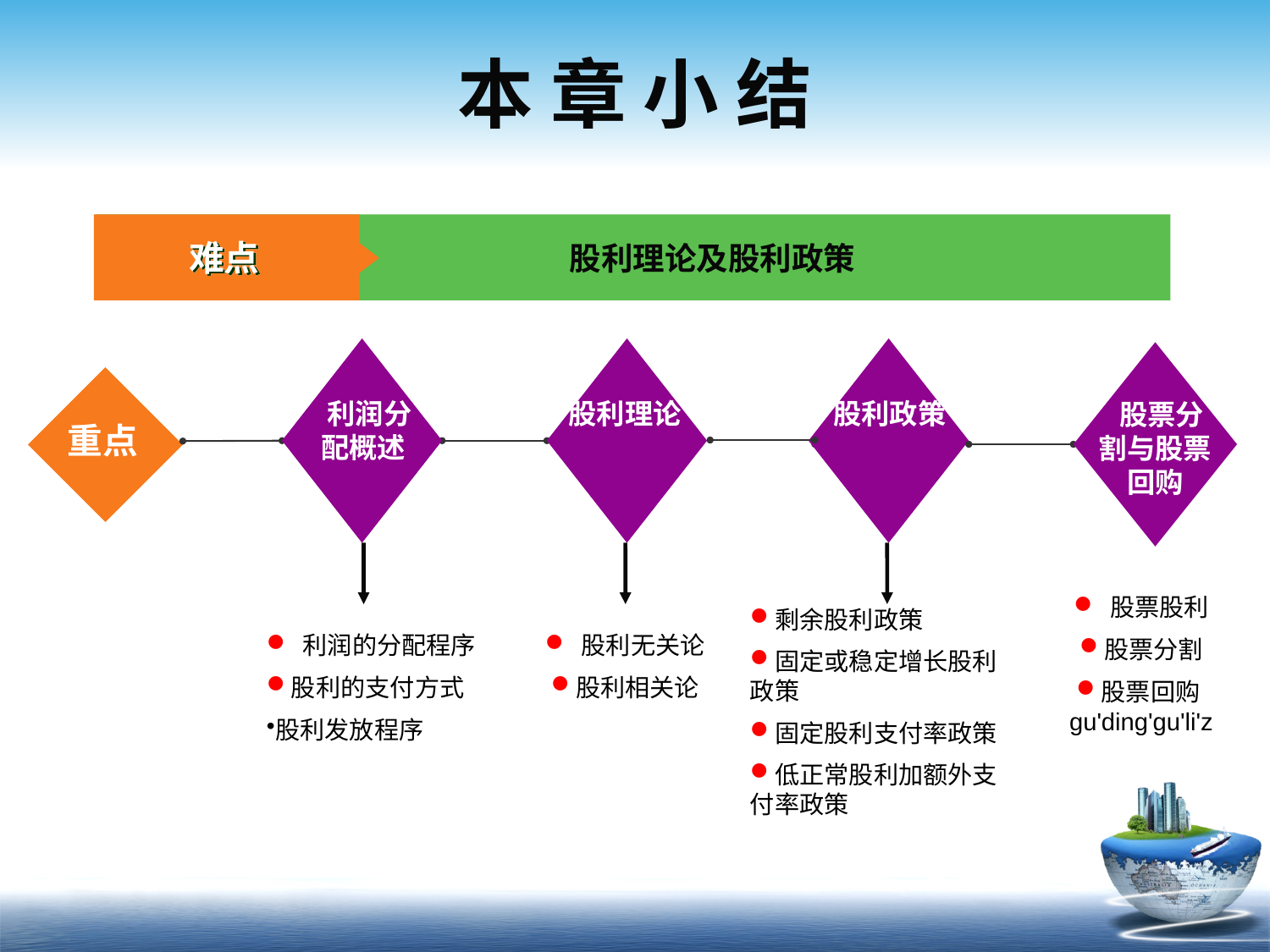

# 本 章 小 结

难点
股利理论及股利政策

 利润分配概述

股利理论

股利政策

 股票分割与股票回购
重点
 股票股利
股票分割
股票回购gu'ding'gu'li'z
剩余股利政策
固定或稳定增长股利政策
固定股利支付率政策
低正常股利加额外支付率政策

 利润的分配程序
股利的支付方式
股利发放程序
 股利无关论
股利相关论